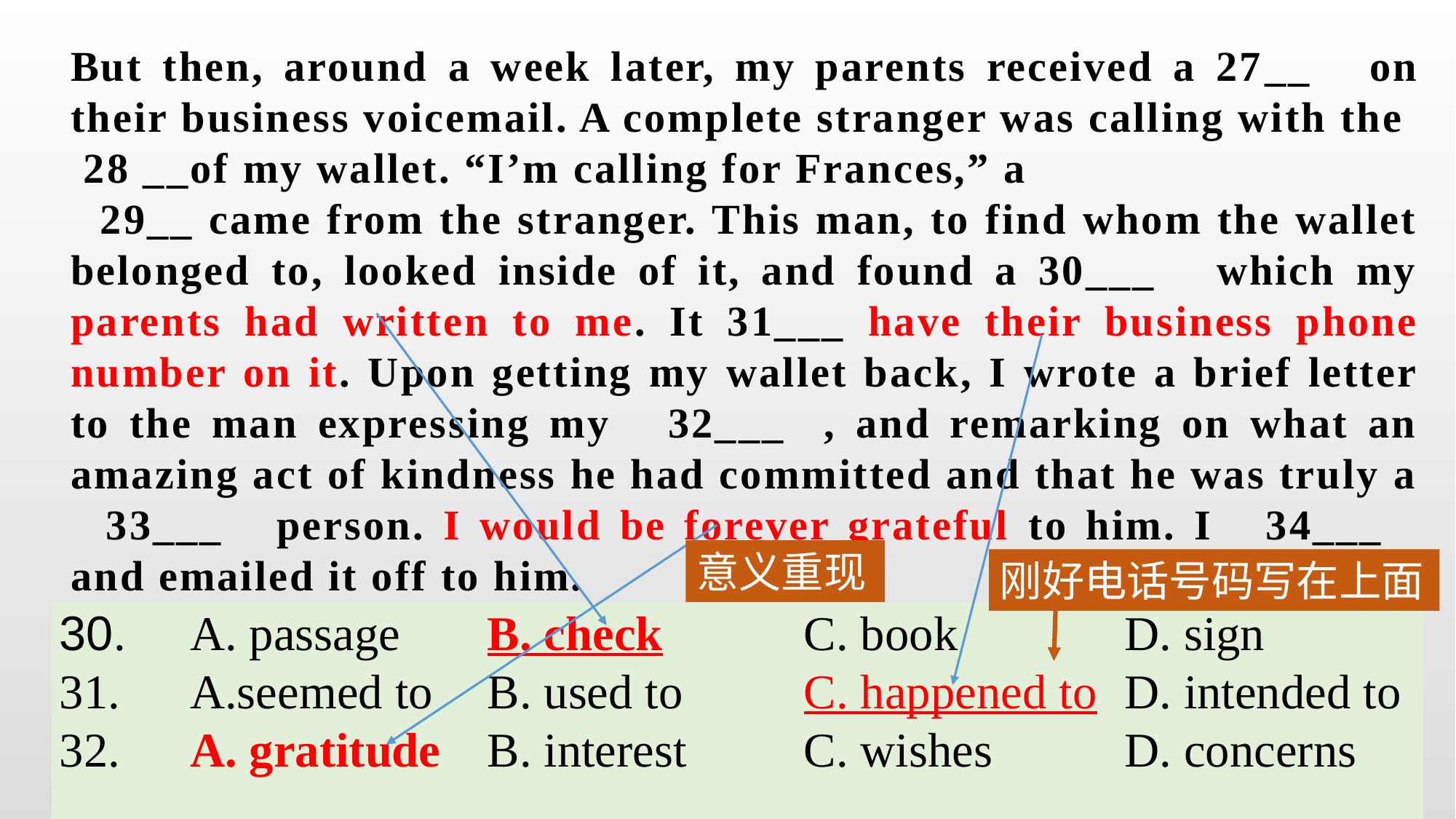

But then, around a week later, my parents received a 27__   on their business voicemail. A complete stranger was calling with the   28 __of my wallet. “I’m calling for Frances,” a
  29__ came from the stranger. This man, to find whom the wallet belonged to, looked inside of it, and found a 30___   which my parents had written to me. It 31___ have their business phone number on it. Upon getting my wallet back, I wrote a brief letter to the man expressing my   32___  , and remarking on what an amazing act of kindness he had committed and that he was truly a   33___   person. I would be forever grateful to him. I   34___   and emailed it off to him.

意义重现
刚好电话号码写在上面
| 30. | A. passage | B. check | C. book | D. sign |
| --- | --- | --- | --- | --- |
| 31. | A.seemed to | B. used to | C. happened to | D. intended to |
| 32. | A. gratitude | B. interest | C. wishes | D. concerns |